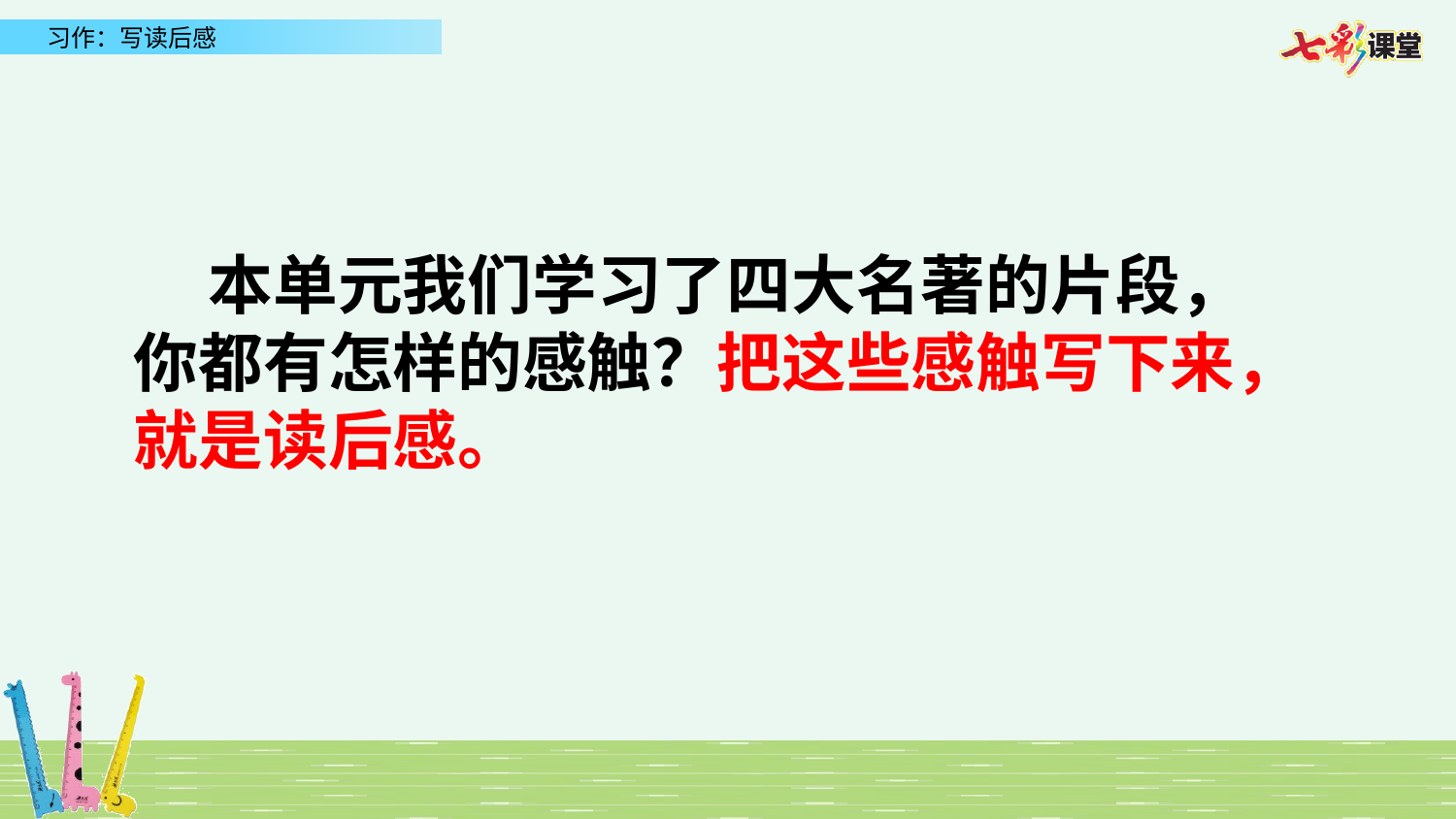

本单元我们学习了四大名著的片段，你都有怎样的感触？把这些感触写下来，就是读后感。